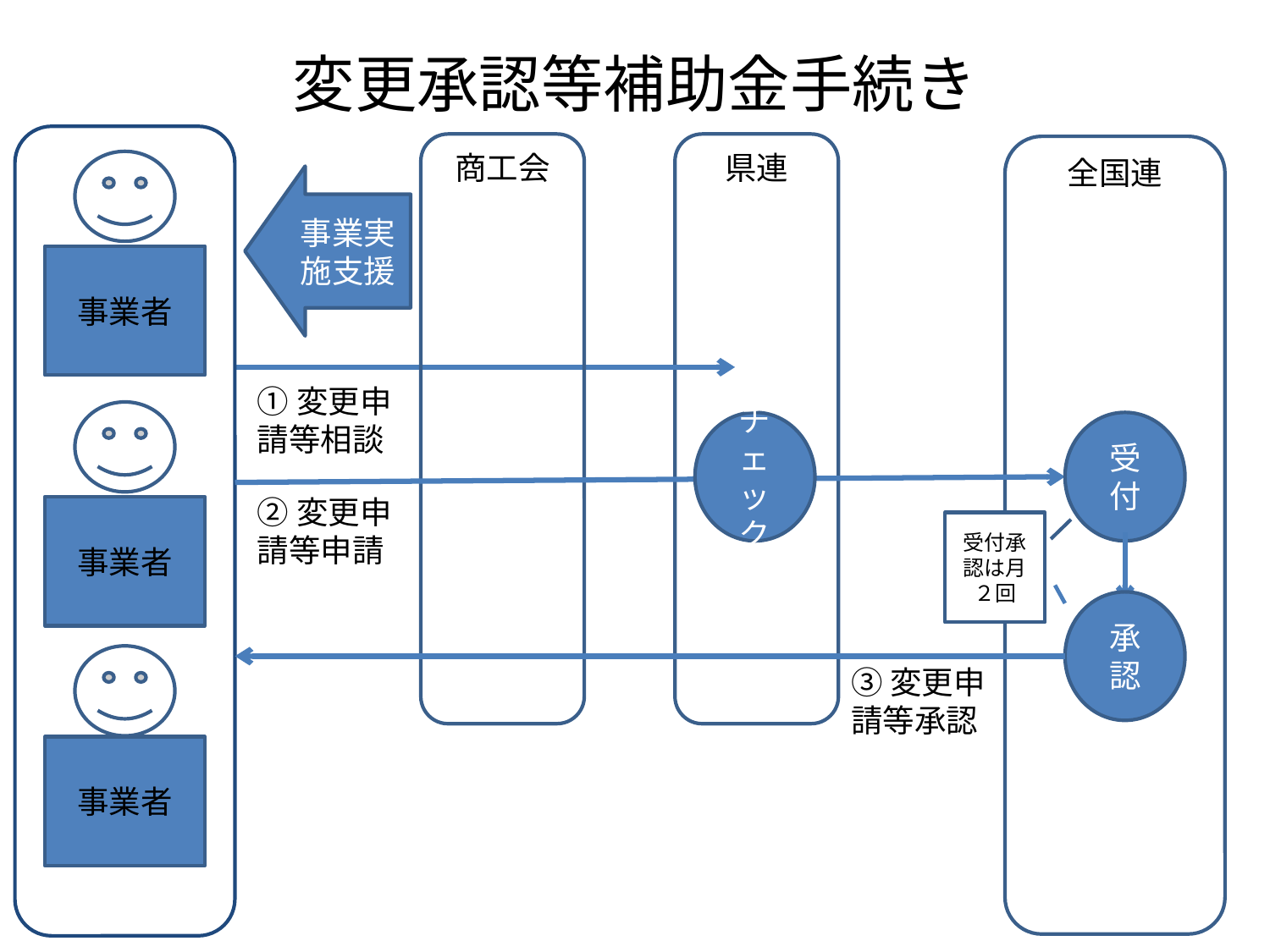

# 変更承認等補助金手続き

商工会
県連
全国連

事業実施支援
事業者
①変更申請等相談

受付
チェック
②変更申請等申請
事業者
受付承認は月２回
承認

③変更申請等承認
事業者